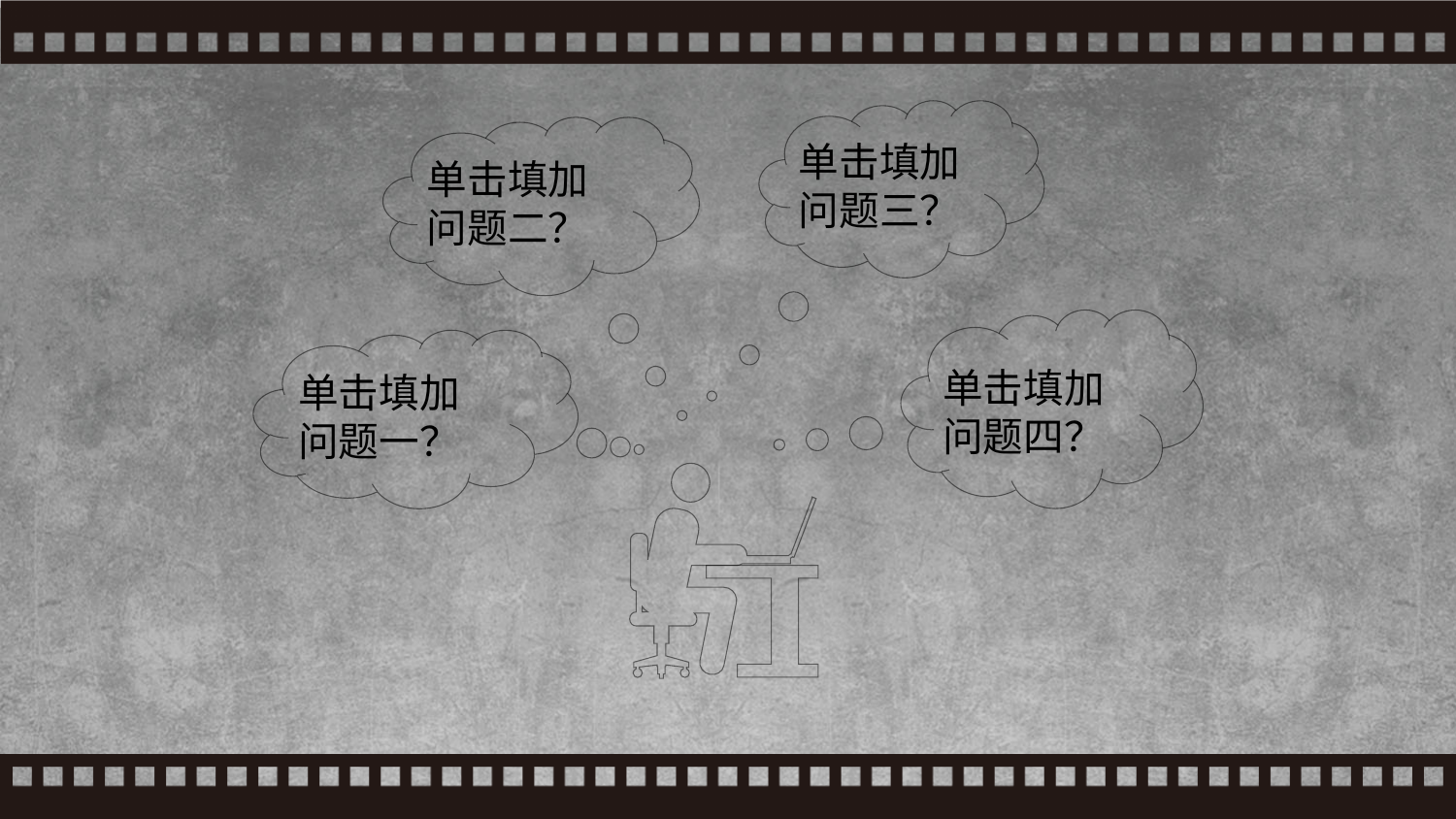

单击填加
问题三？
单击填加
问题二？
单击填加
问题四？
单击填加
问题一？